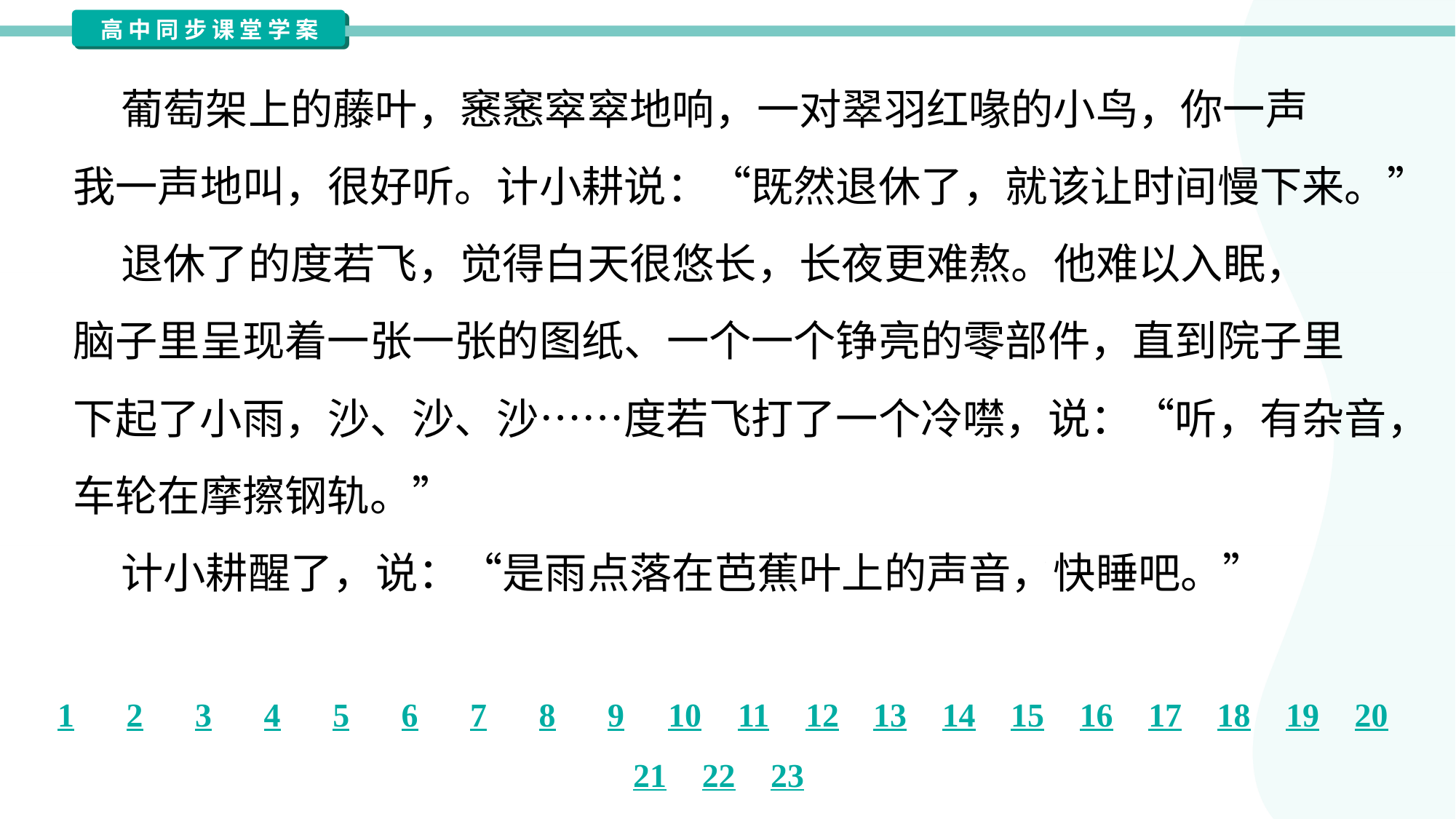

葡萄架上的藤叶，窸窸窣窣地响，一对翠羽红喙的小鸟，你一声
我一声地叫，很好听。计小耕说：“既然退休了，就该让时间慢下来。”
    退休了的度若飞，觉得白天很悠长，长夜更难熬。他难以入眠，
脑子里呈现着一张一张的图纸、一个一个铮亮的零部件，直到院子里
下起了小雨，沙、沙、沙……度若飞打了一个冷噤，说：“听，有杂音，
车轮在摩擦钢轨。”
    计小耕醒了，说：“是雨点落在芭蕉叶上的声音，快睡吧。”